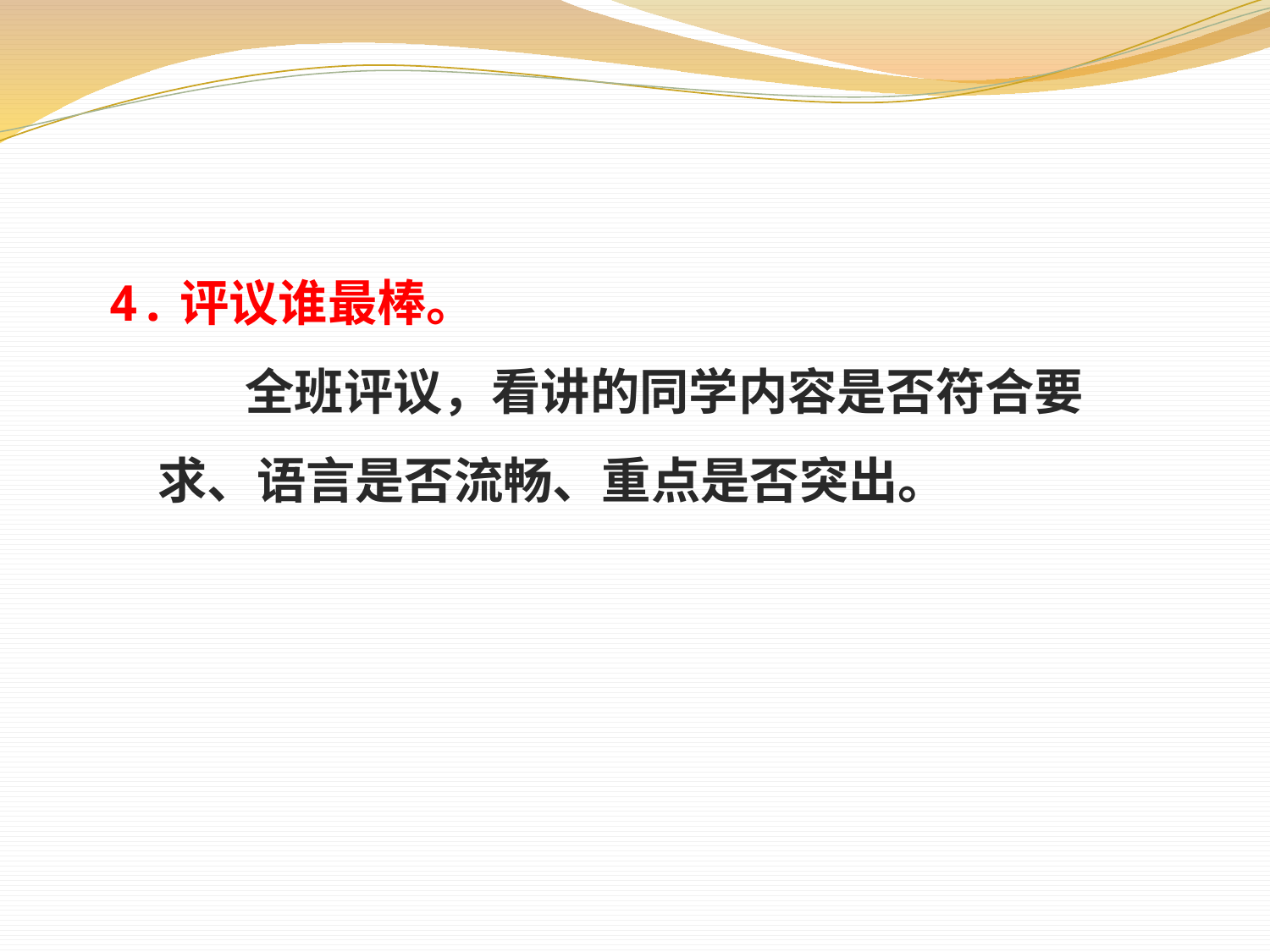

4.评议谁最棒。
全班评议，看讲的同学内容是否符合要求、语言是否流畅、重点是否突出。